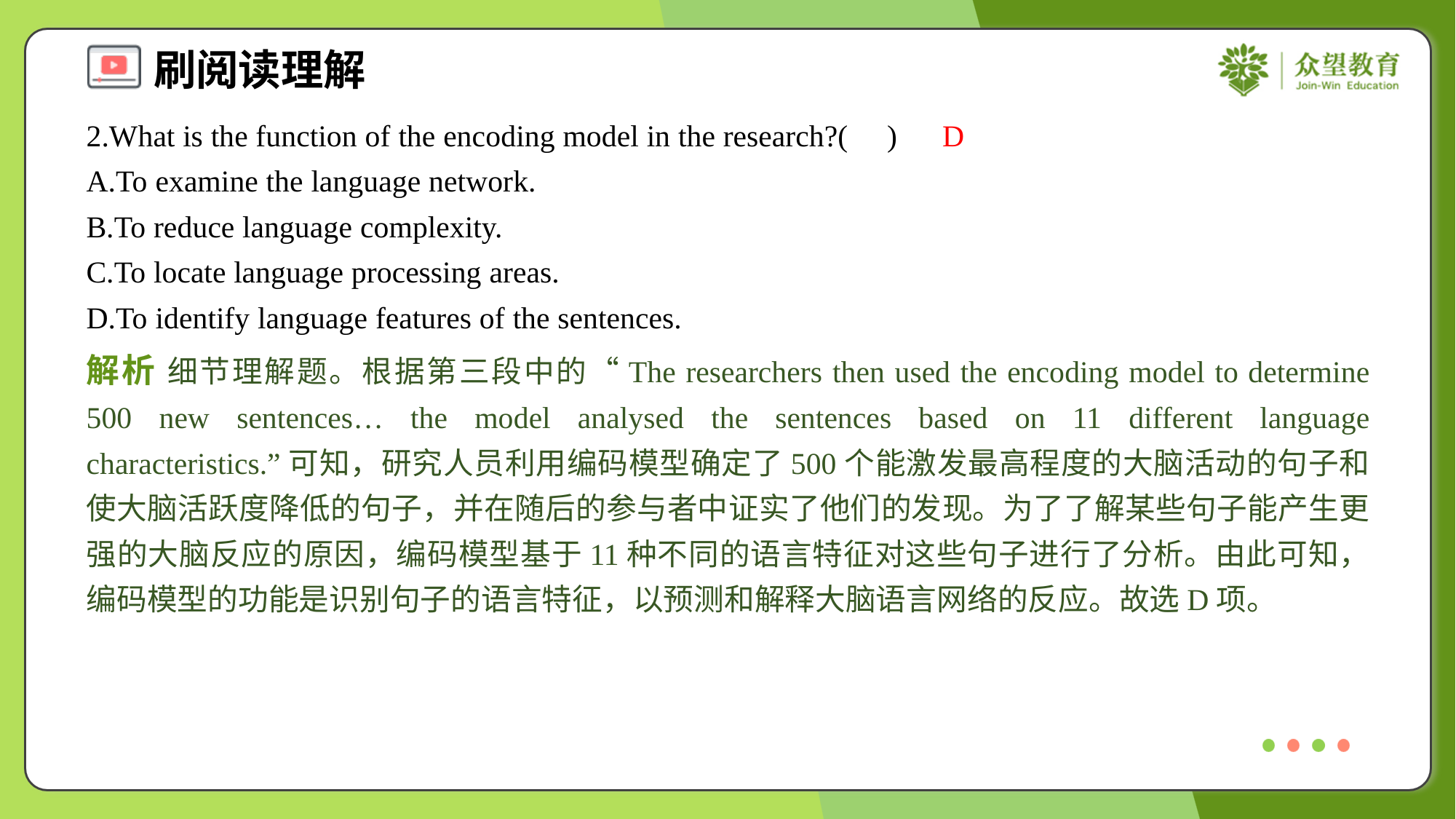

2.What is the function of the encoding model in the research?(     )
D
A.To examine the language network.
B.To reduce language complexity.
C.To locate language processing areas.
D.To identify language features of the sentences.
解析 细节理解题。根据第三段中的“The researchers then used the encoding model to determine 500 new sentences… the model analysed the sentences based on 11 different language characteristics.”可知，研究人员利用编码模型确定了500个能激发最高程度的大脑活动的句子和使大脑活跃度降低的句子，并在随后的参与者中证实了他们的发现。为了了解某些句子能产生更强的大脑反应的原因，编码模型基于11种不同的语言特征对这些句子进行了分析。由此可知，编码模型的功能是识别句子的语言特征，以预测和解释大脑语言网络的反应。故选D项。